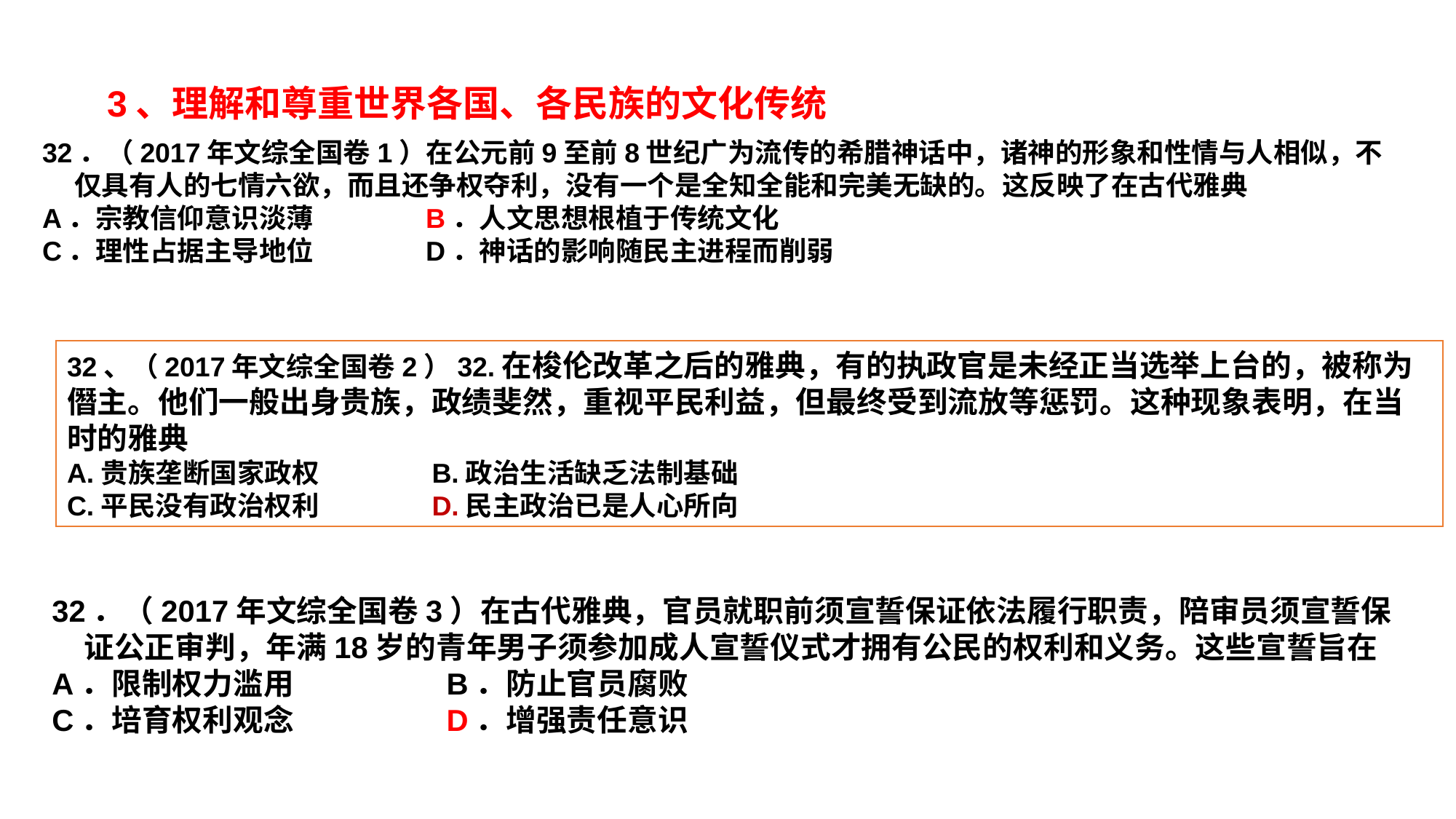

3、理解和尊重世界各国、各民族的文化传统
32．（2017年文综全国卷1）在公元前9至前8世纪广为流传的希腊神话中，诸神的形象和性情与人相似，不仅具有人的七情六欲，而且还争权夺利，没有一个是全知全能和完美无缺的。这反映了在古代雅典
A．宗教信仰意识淡薄                 B．人文思想根植于传统文化
C．理性占据主导地位                 D．神话的影响随民主进程而削弱
32、（2017年文综全国卷2）32.在梭伦改革之后的雅典，有的执政官是未经正当选举上台的，被称为僭主。他们一般出身贵族，政绩斐然，重视平民利益，但最终受到流放等惩罚。这种现象表明，在当时的雅典
A.贵族垄断国家政权	     B.政治生活缺乏法制基础
C.平民没有政治权利	     D.民主政治已是人心所向
32．（2017年文综全国卷3）在古代雅典，官员就职前须宣誓保证依法履行职责，陪审员须宣誓保证公正审判，年满18岁的青年男子须参加成人宣誓仪式才拥有公民的权利和义务。这些宣誓旨在
A．限制权力滥用                     B．防止官员腐败
C．培育权利观念                     D．增强责任意识